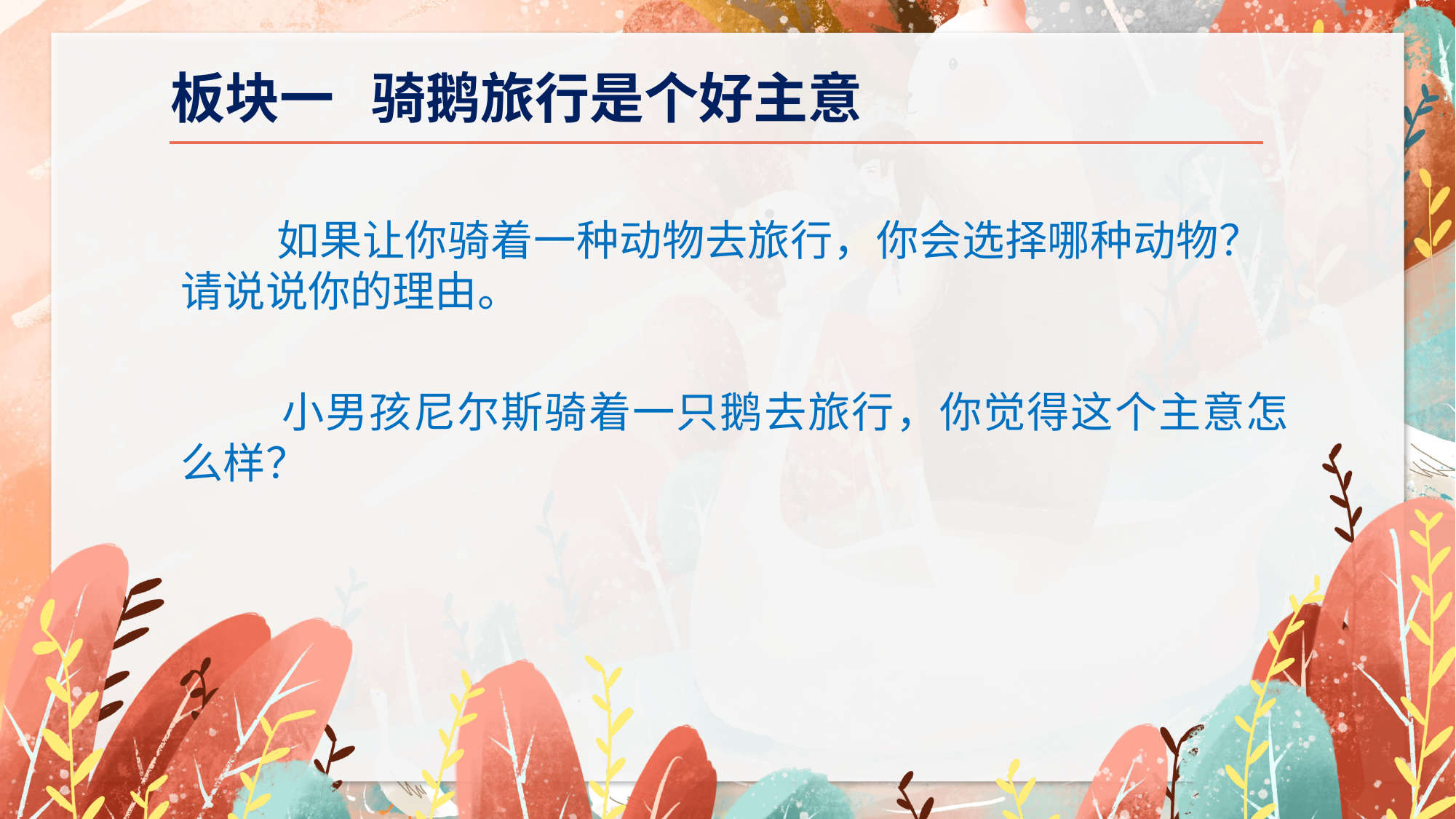

板块一   骑鹅旅行是个好主意

    如果让你骑着一种动物去旅行，你会选择哪种动物？请说说你的理由。
    小男孩尼尔斯骑着一只鹅去旅行，你觉得这个主意怎么样？